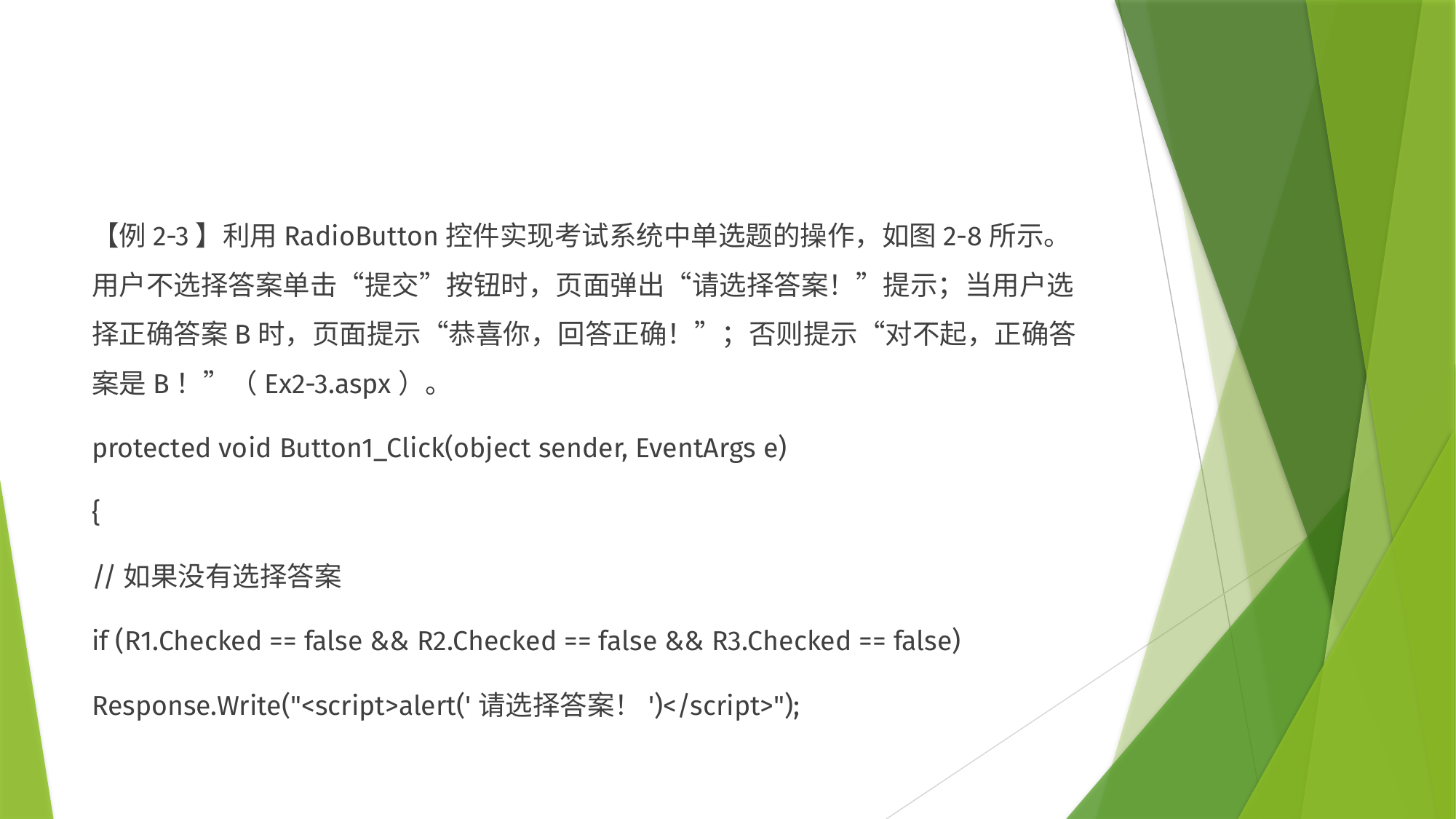

#
【例2-3】利用RadioButton控件实现考试系统中单选题的操作，如图2-8所示。用户不选择答案单击“提交”按钮时，页面弹出“请选择答案！”提示；当用户选择正确答案B时，页面提示“恭喜你，回答正确！”；否则提示“对不起，正确答案是B！”（Ex2-3.aspx）。
protected void Button1_Click(object sender, EventArgs e)
{
//如果没有选择答案
if (R1.Checked == false && R2.Checked == false && R3.Checked == false)
Response.Write("<script>alert('请选择答案！')</script>");